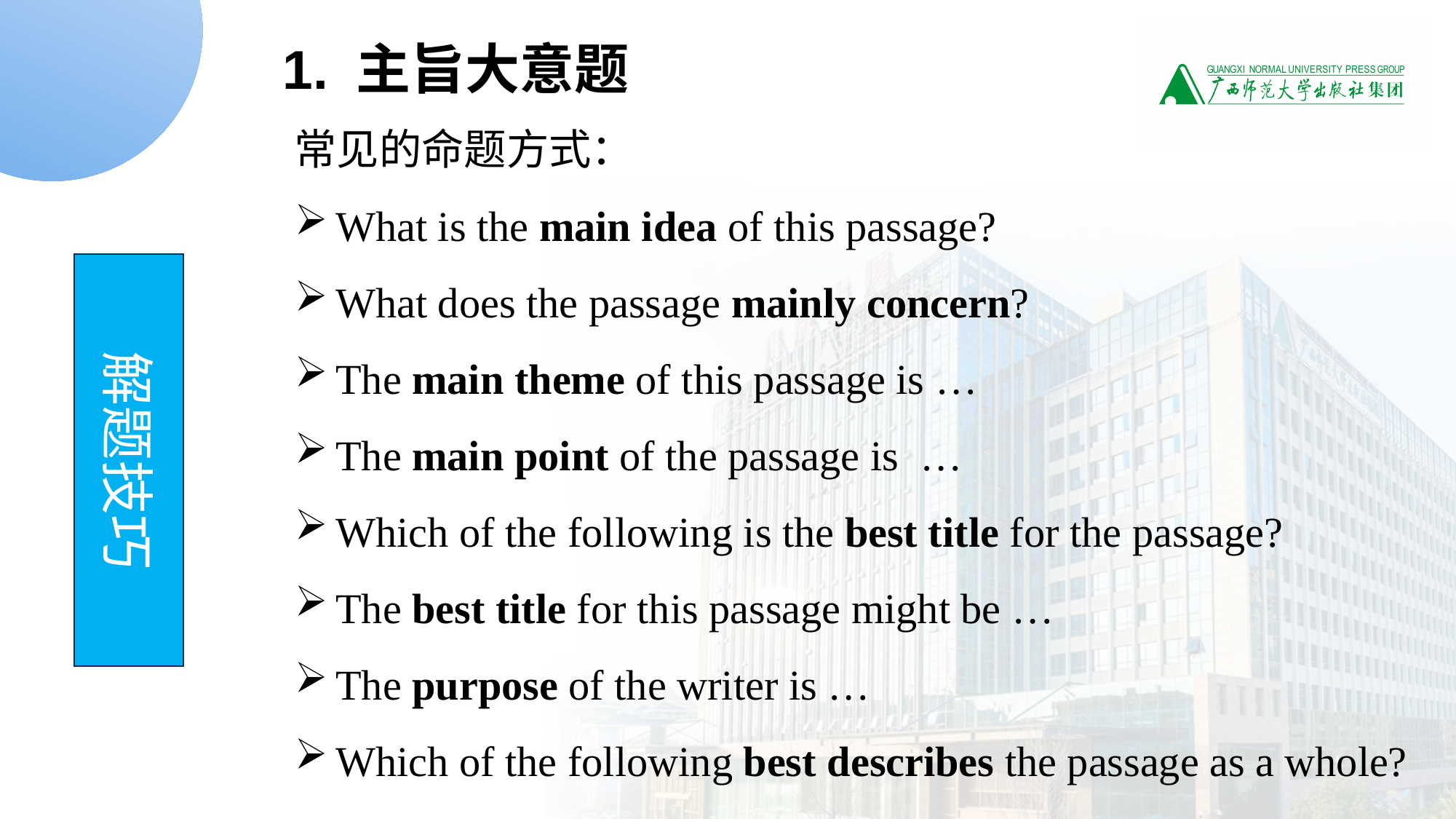

1. 主旨大意题

常见的命题方式：
What is the main idea of this passage?
What does the passage mainly concern?
The main theme of this passage is …
The main point of the passage is  …
Which of the following is the best title for the passage?
The best title for this passage might be …
The purpose of the writer is …
Which of the following best describes the passage as a whole?
解题技巧